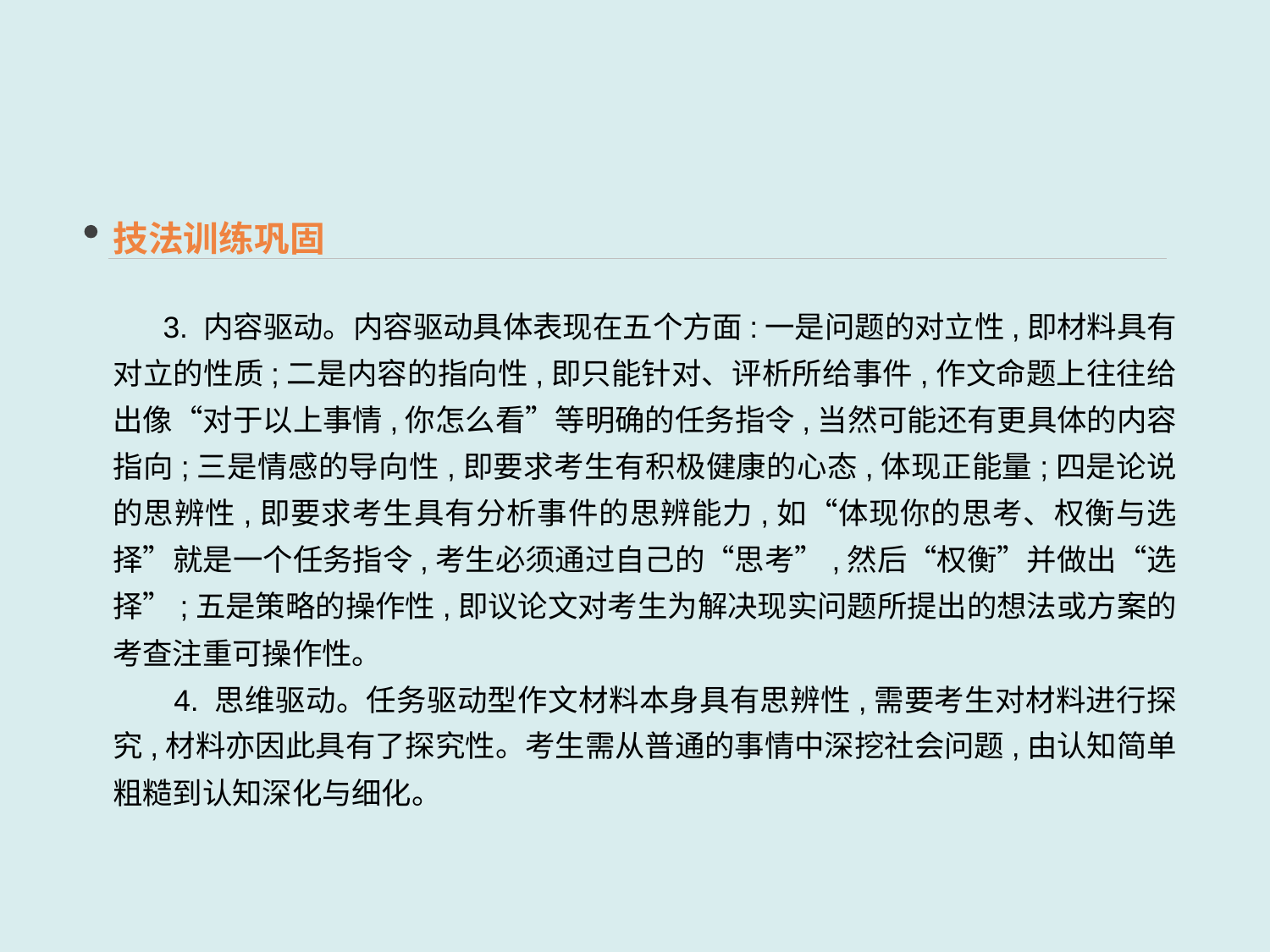

技法训练巩固

      3. 内容驱动。内容驱动具体表现在五个方面:一是问题的对立性,即材料具有对立的性质;二是内容的指向性,即只能针对、评析所给事件,作文命题上往往给出像“对于以上事情,你怎么看”等明确的任务指令,当然可能还有更具体的内容指向;三是情感的导向性,即要求考生有积极健康的心态,体现正能量;四是论说的思辨性,即要求考生具有分析事件的思辨能力,如“体现你的思考、权衡与选择”就是一个任务指令,考生必须通过自己的“思考”,然后“权衡”并做出“选择”;五是策略的操作性,即议论文对考生为解决现实问题所提出的想法或方案的考查注重可操作性。
       4. 思维驱动。任务驱动型作文材料本身具有思辨性,需要考生对材料进行探究,材料亦因此具有了探究性。考生需从普通的事情中深挖社会问题,由认知简单粗糙到认知深化与细化。